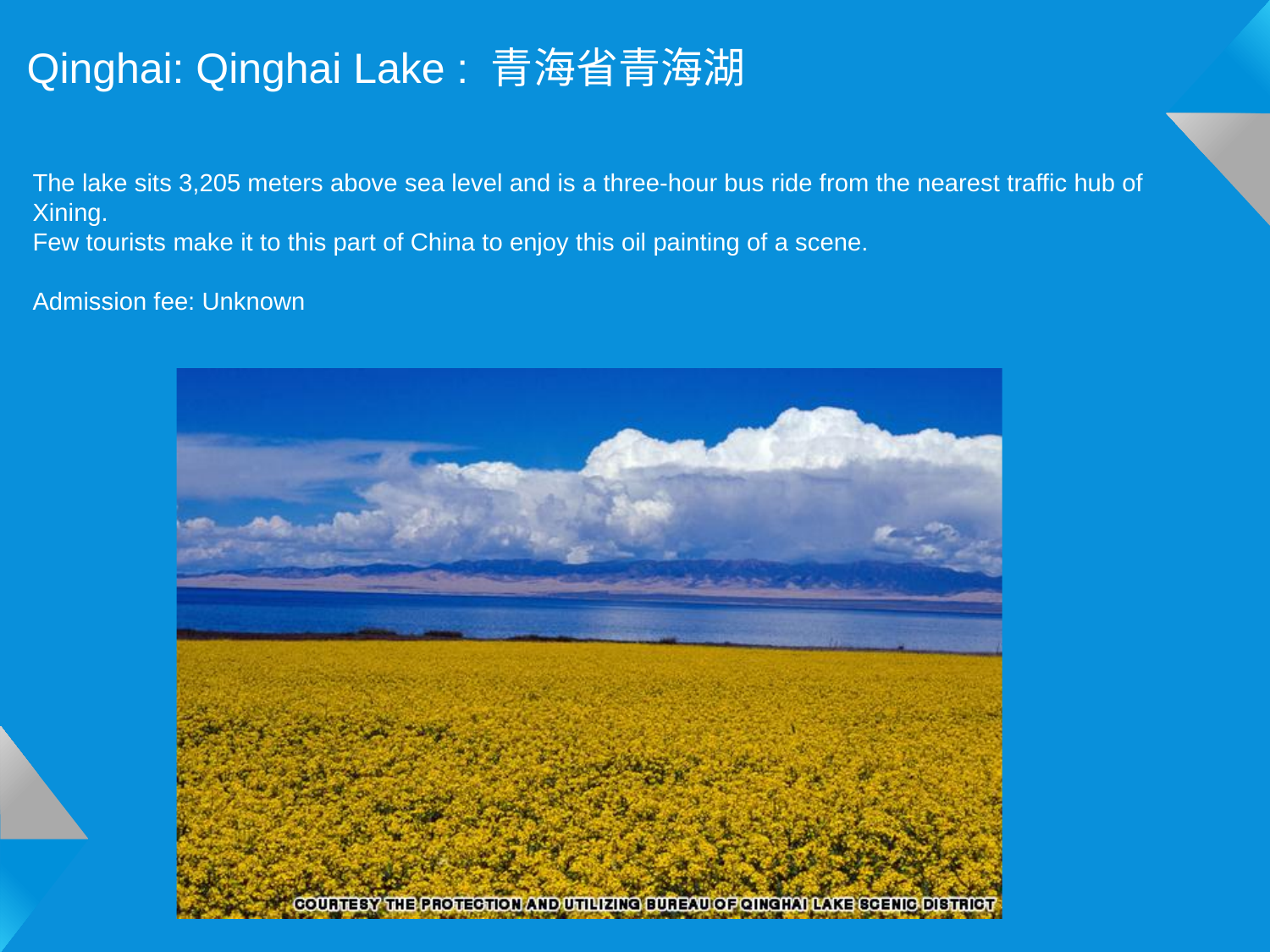

Qinghai: Qinghai Lake : 青海省青海湖

The lake sits 3,205 meters above sea level and is a three-hour bus ride from the nearest traffic hub of Xining.
Few tourists make it to this part of China to enjoy this oil painting of a scene.

Admission fee: Unknown